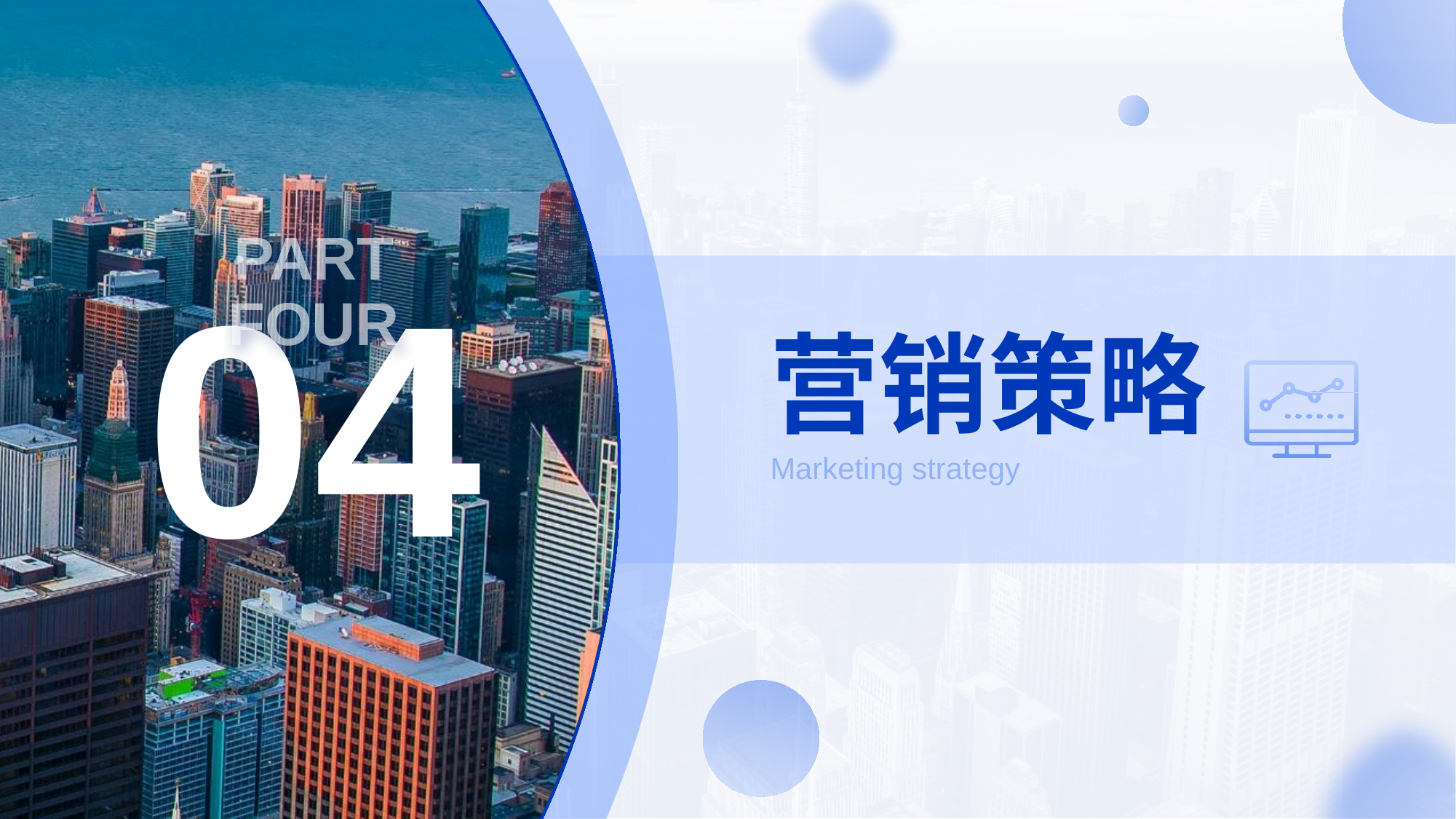

PART FOUR
04
# 营销策略

Marketing strategy